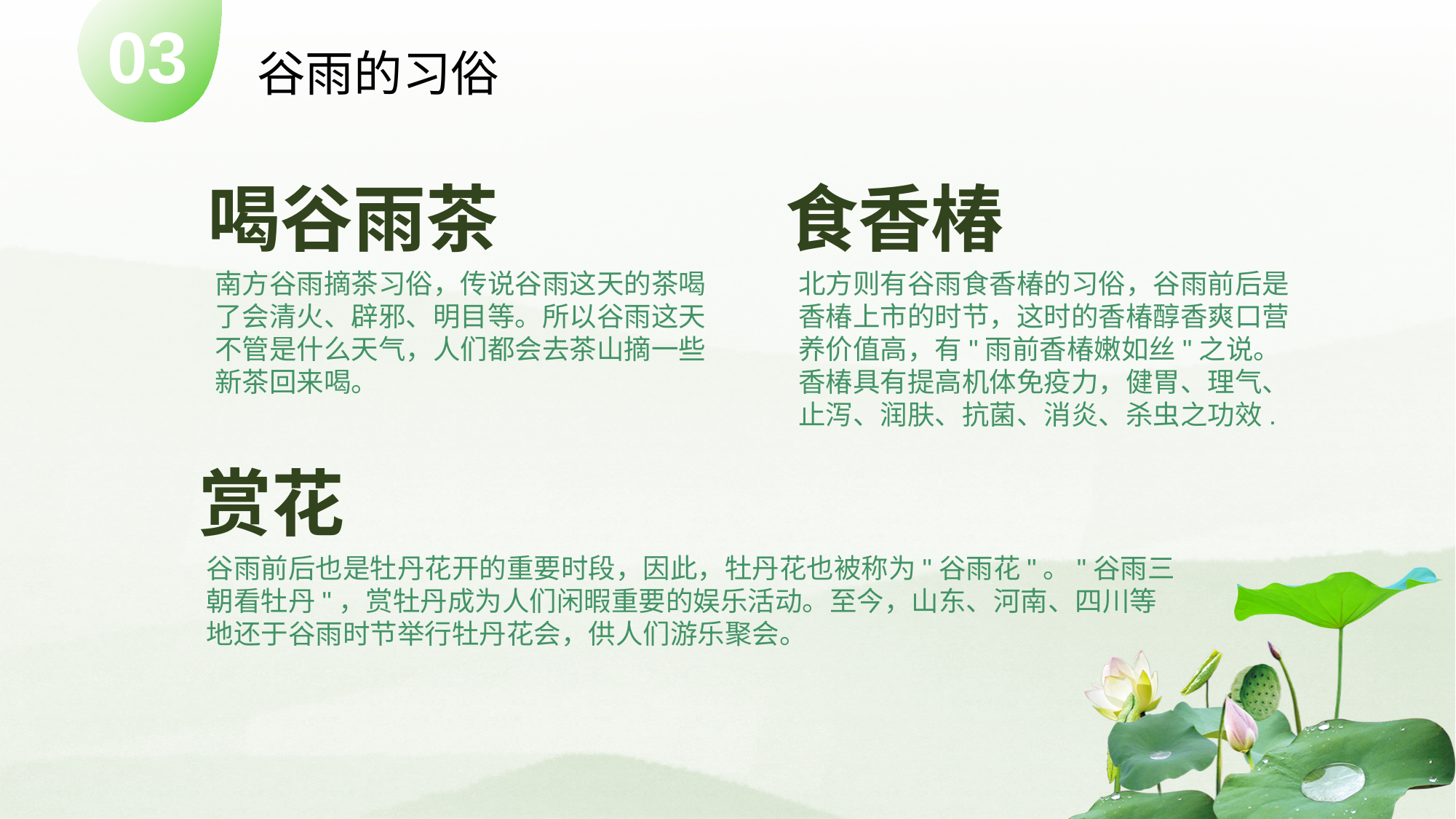

03
谷雨的习俗
喝谷雨茶
食香椿
南方谷雨摘茶习俗，传说谷雨这天的茶喝了会清火、辟邪、明目等。所以谷雨这天不管是什么天气，人们都会去茶山摘一些新茶回来喝。
北方则有谷雨食香椿的习俗，谷雨前后是香椿上市的时节，这时的香椿醇香爽口营养价值高，有"雨前香椿嫩如丝"之说。香椿具有提高机体免疫力，健胃、理气、止泻、润肤、抗菌、消炎、杀虫之功效.
赏花
谷雨前后也是牡丹花开的重要时段，因此，牡丹花也被称为"谷雨花"。"谷雨三朝看牡丹"，赏牡丹成为人们闲暇重要的娱乐活动。至今，山东、河南、四川等地还于谷雨时节举行牡丹花会，供人们游乐聚会。